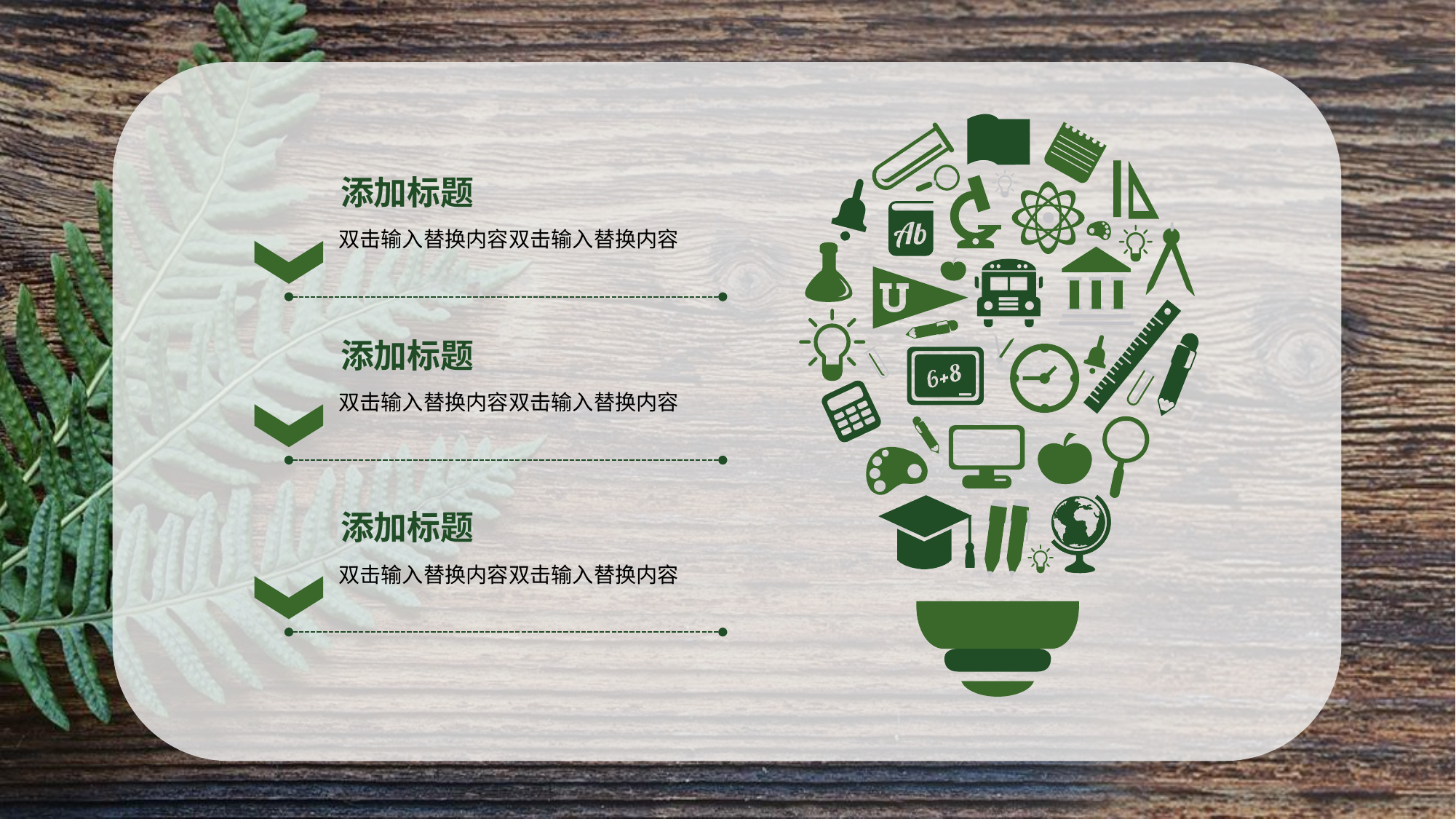

添加标题

双击输入替换内容双击输入替换内容

添加标题

双击输入替换内容双击输入替换内容

添加标题

双击输入替换内容双击输入替换内容